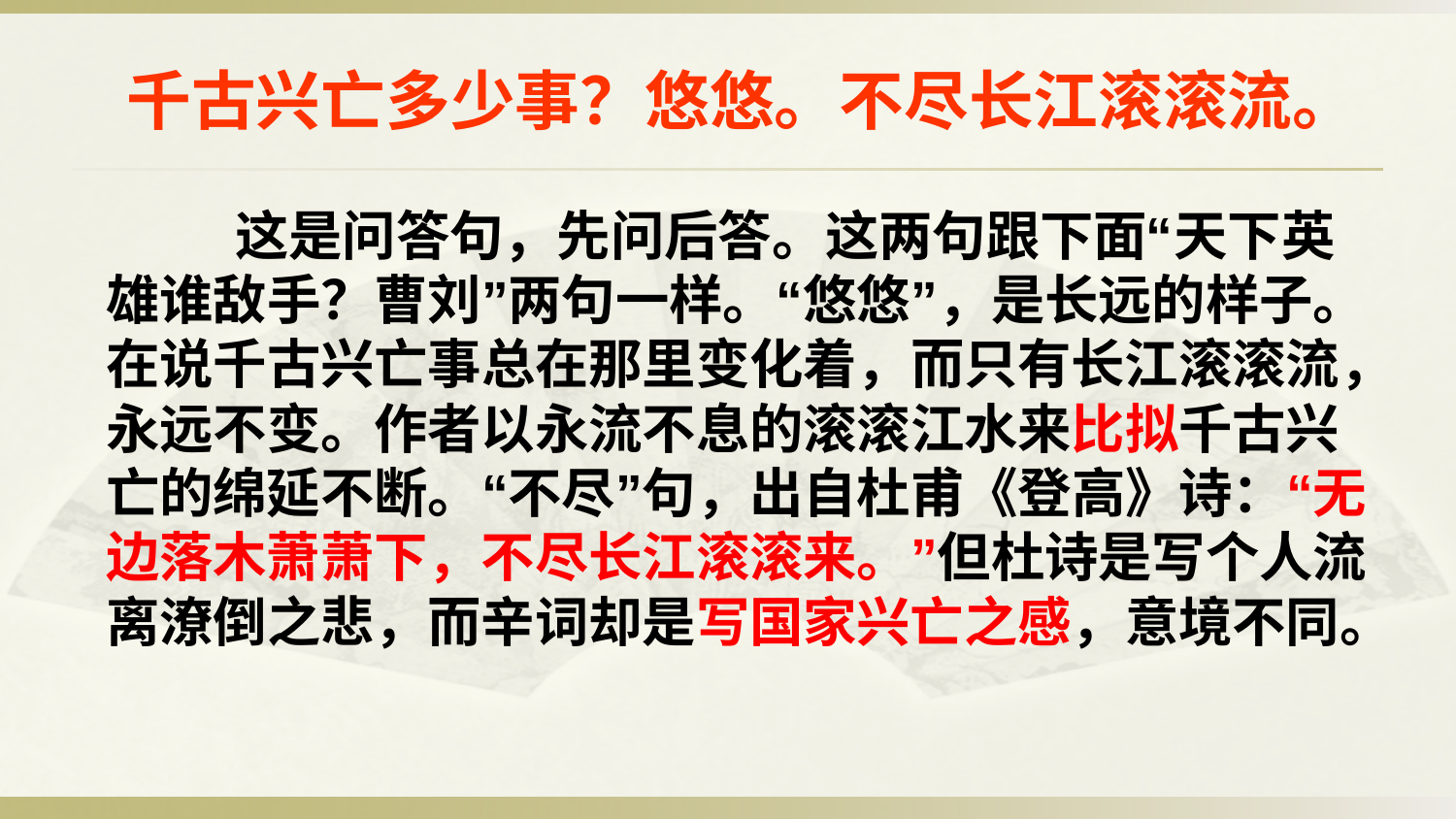

# 千古兴亡多少事？悠悠。不尽长江滚滚流。
　         这是问答句，先问后答。这两句跟下面“天下英雄谁敌手？曹刘”两句一样。“悠悠”，是长远的样子。在说千古兴亡事总在那里变化着，而只有长江滚滚流，永远不变。作者以永流不息的滚滚江水来比拟千古兴亡的绵延不断。“不尽”句，出自杜甫《登高》诗：“无边落木萧萧下，不尽长江滚滚来。”但杜诗是写个人流离潦倒之悲，而辛词却是写国家兴亡之感，意境不同。